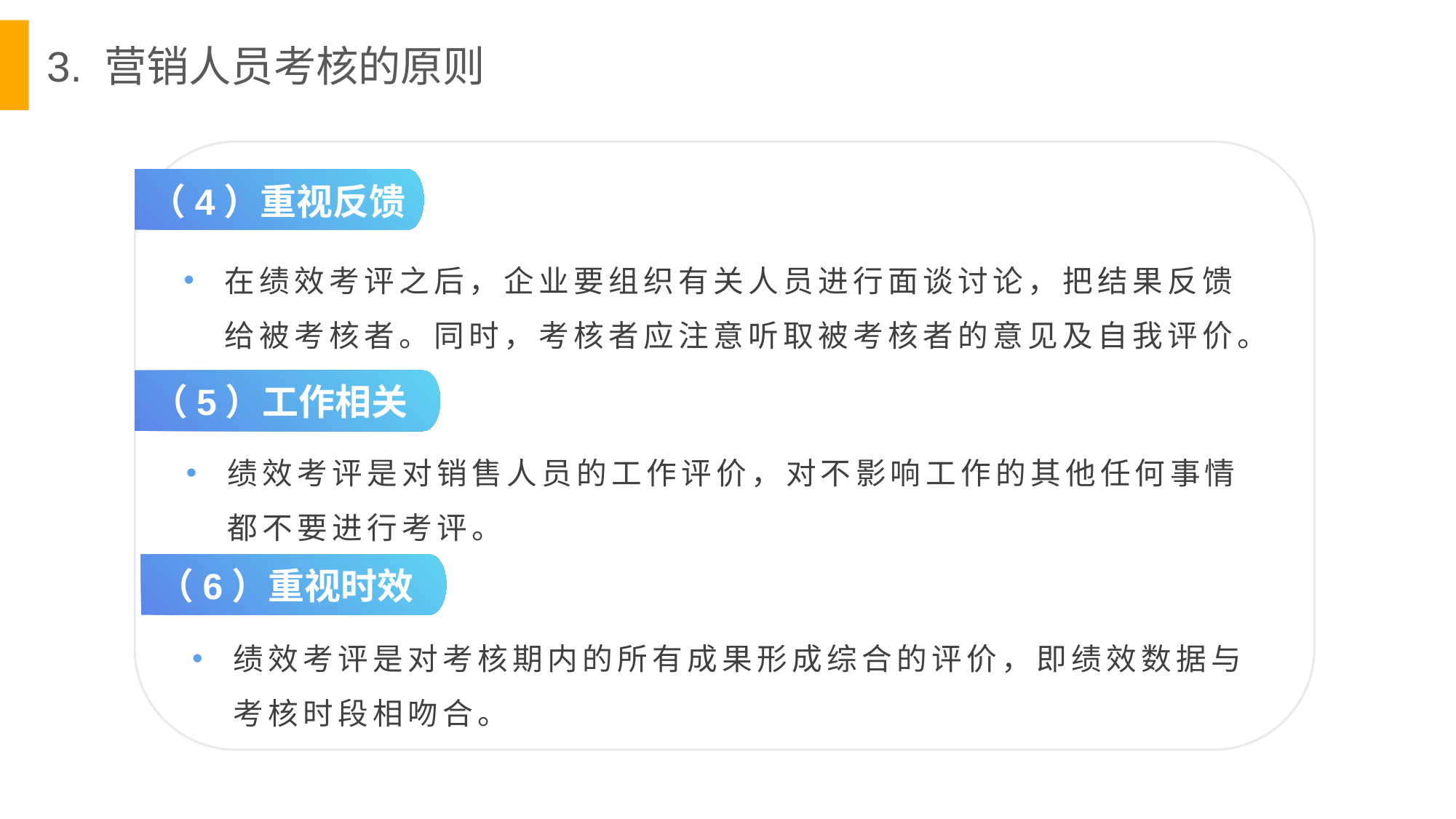

3. 营销人员考核的原则

（4）重视反馈

在绩效考评之后，企业要组织有关人员进行面谈讨论，把结果反馈给被考核者。同时，考核者应注意听取被考核者的意见及自我评价。
（5）工作相关

绩效考评是对销售人员的工作评价，对不影响工作的其他任何事情都不要进行考评。
（6）重视时效

绩效考评是对考核期内的所有成果形成综合的评价，即绩效数据与考核时段相吻合。